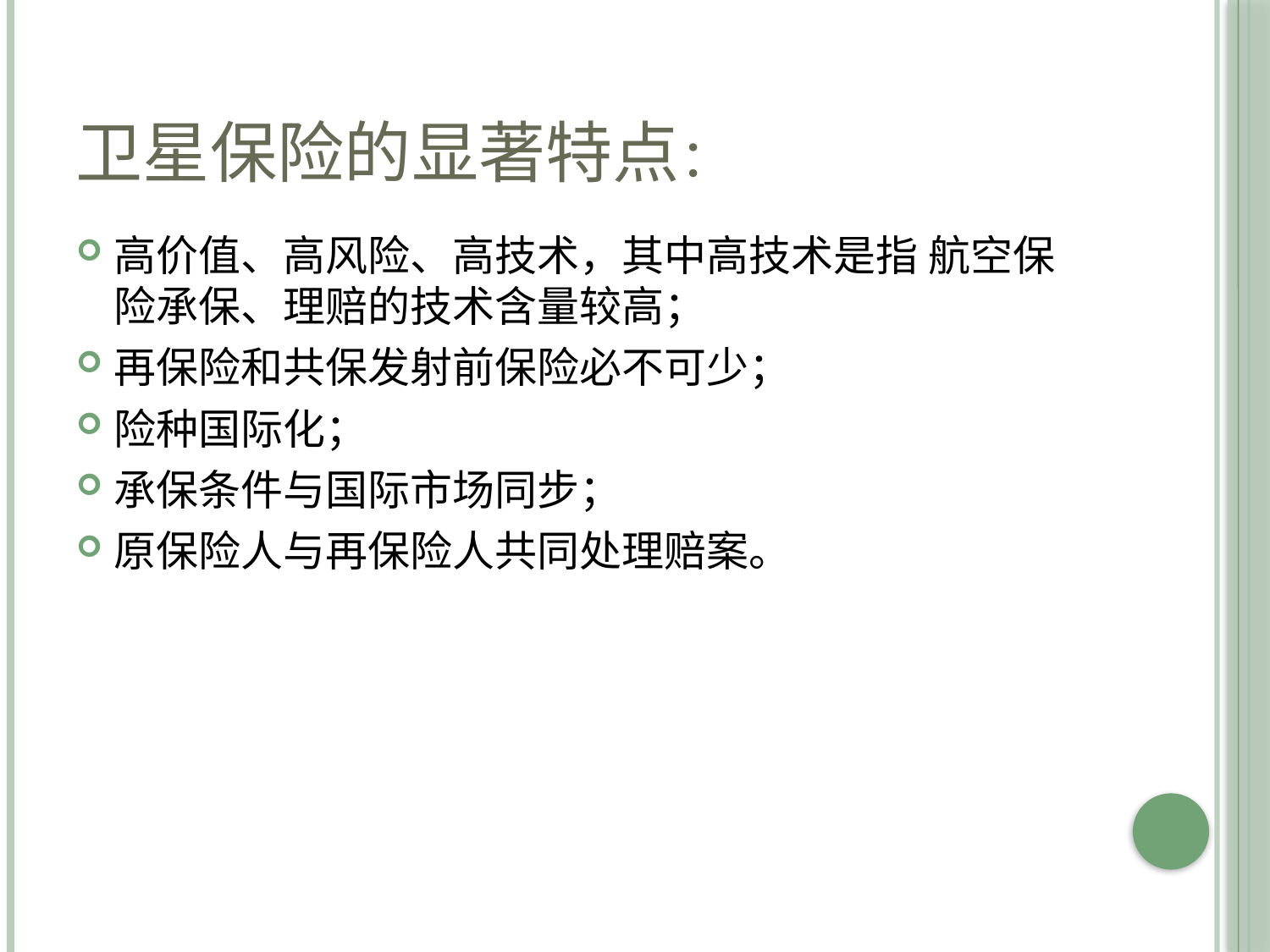

# 卫星保险的显著特点：
高价值、高风险、高技术，其中高技术是指 航空保险承保、理赔的技术含量较高；
再保险和共保发射前保险必不可少；
险种国际化；
承保条件与国际市场同步；
原保险人与再保险人共同处理赔案。